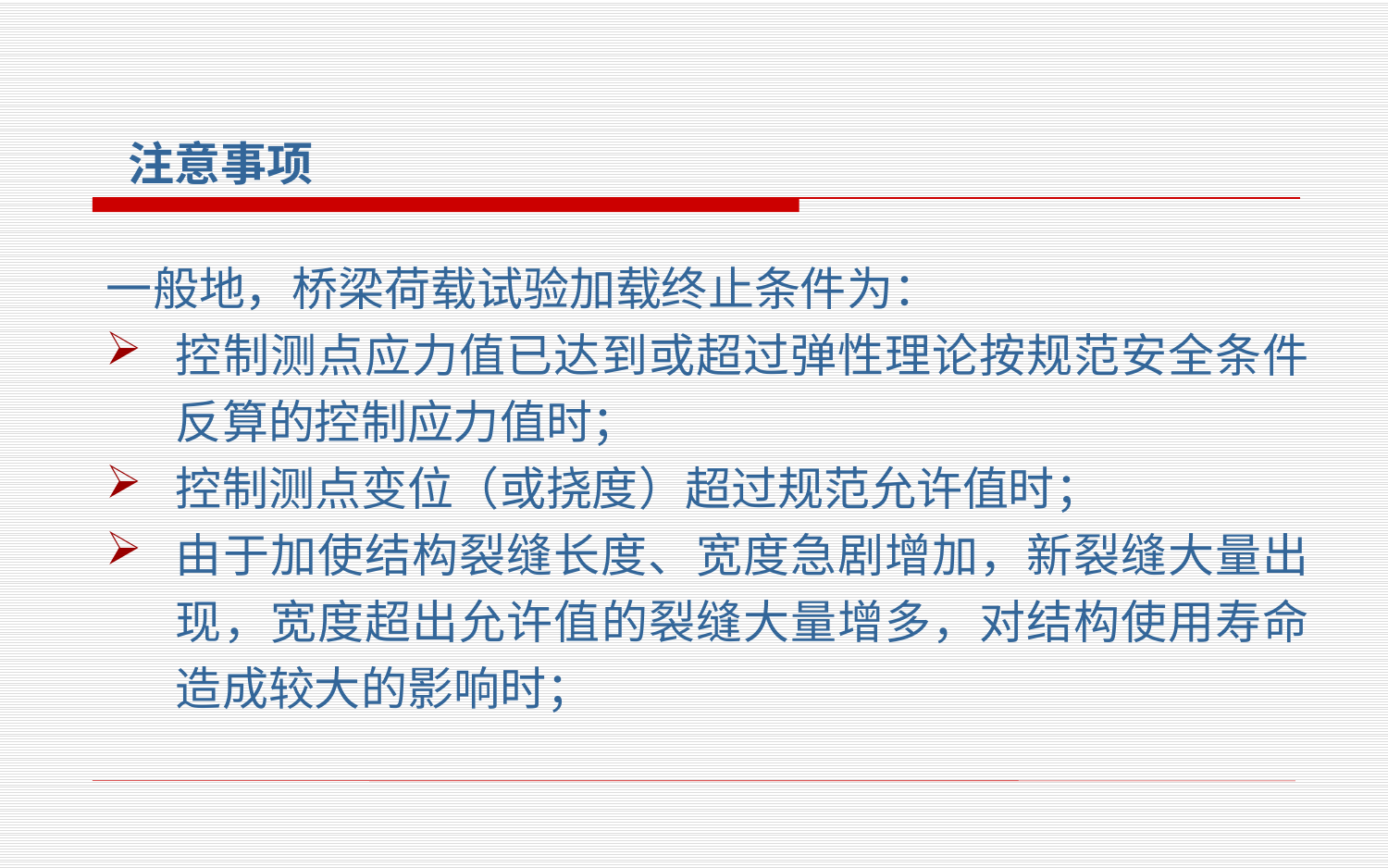

注意事项
一般地，桥梁荷载试验加载终止条件为：
控制测点应力值已达到或超过弹性理论按规范安全条件反算的控制应力值时；
控制测点变位（或挠度）超过规范允许值时；
由于加使结构裂缝长度、宽度急剧增加，新裂缝大量出现，宽度超出允许值的裂缝大量增多，对结构使用寿命造成较大的影响时；